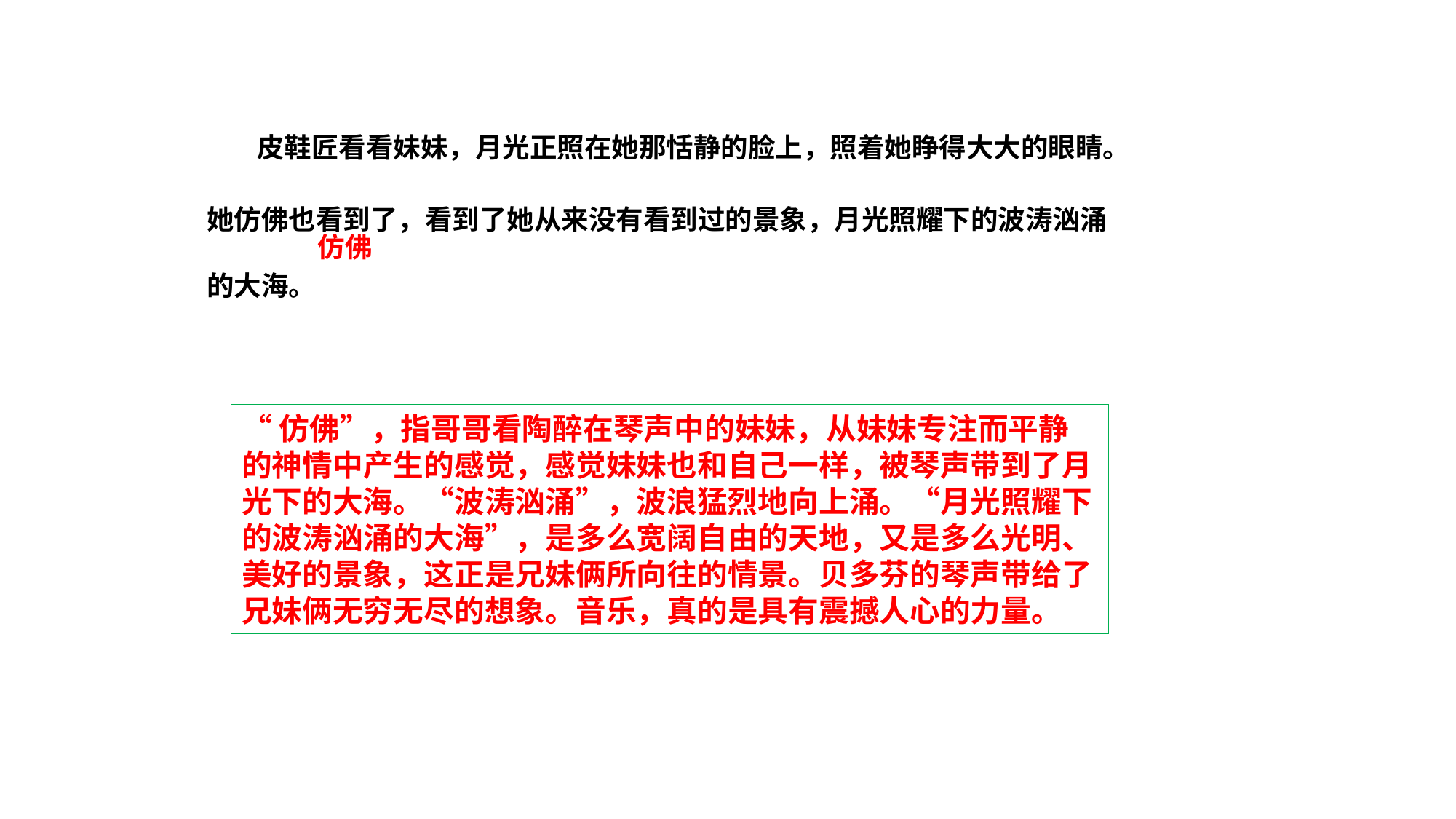

皮鞋匠看看妹妹，月光正照在她那恬静的脸上，照着她睁得大大的眼睛。她仿佛也看到了，看到了她从来没有看到过的景象，月光照耀下的波涛汹涌的大海。
仿佛
“仿佛”，指哥哥看陶醉在琴声中的妹妹，从妹妹专注而平静的神情中产生的感觉，感觉妹妹也和自己一样，被琴声带到了月光下的大海。“波涛汹涌”，波浪猛烈地向上涌。“月光照耀下的波涛汹涌的大海”，是多么宽阔自由的天地，又是多么光明、美好的景象，这正是兄妹俩所向往的情景。贝多芬的琴声带给了兄妹俩无穷无尽的想象。音乐，真的是具有震撼人心的力量。